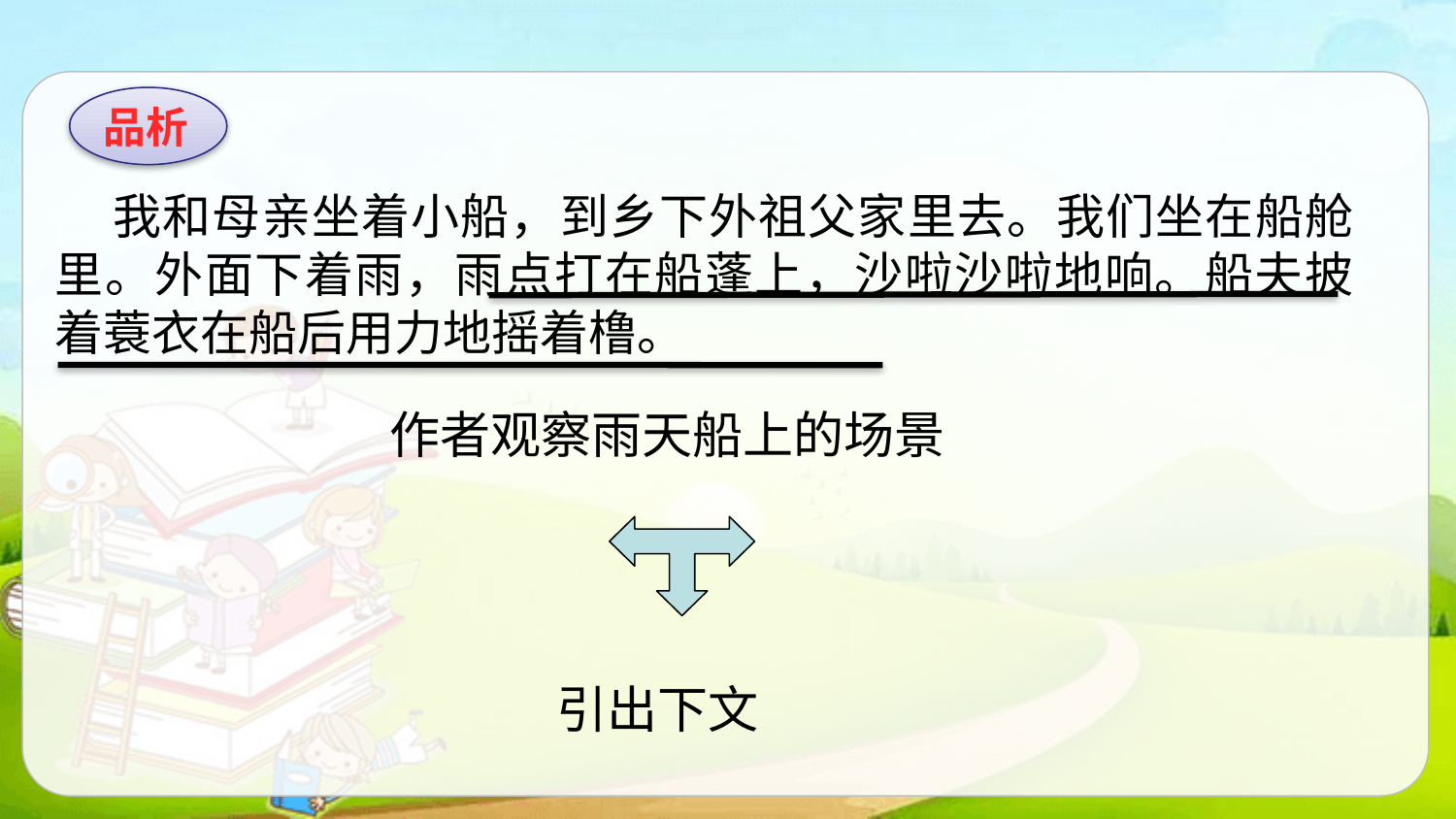

品析
    我和母亲坐着小船，到乡下外祖父家里去。我们坐在船舱里。外面下着雨，雨点打在船蓬上，沙啦沙啦地响。船夫披着蓑衣在船后用力地摇着橹。
   作者观察雨天船上的场景

   引出下文